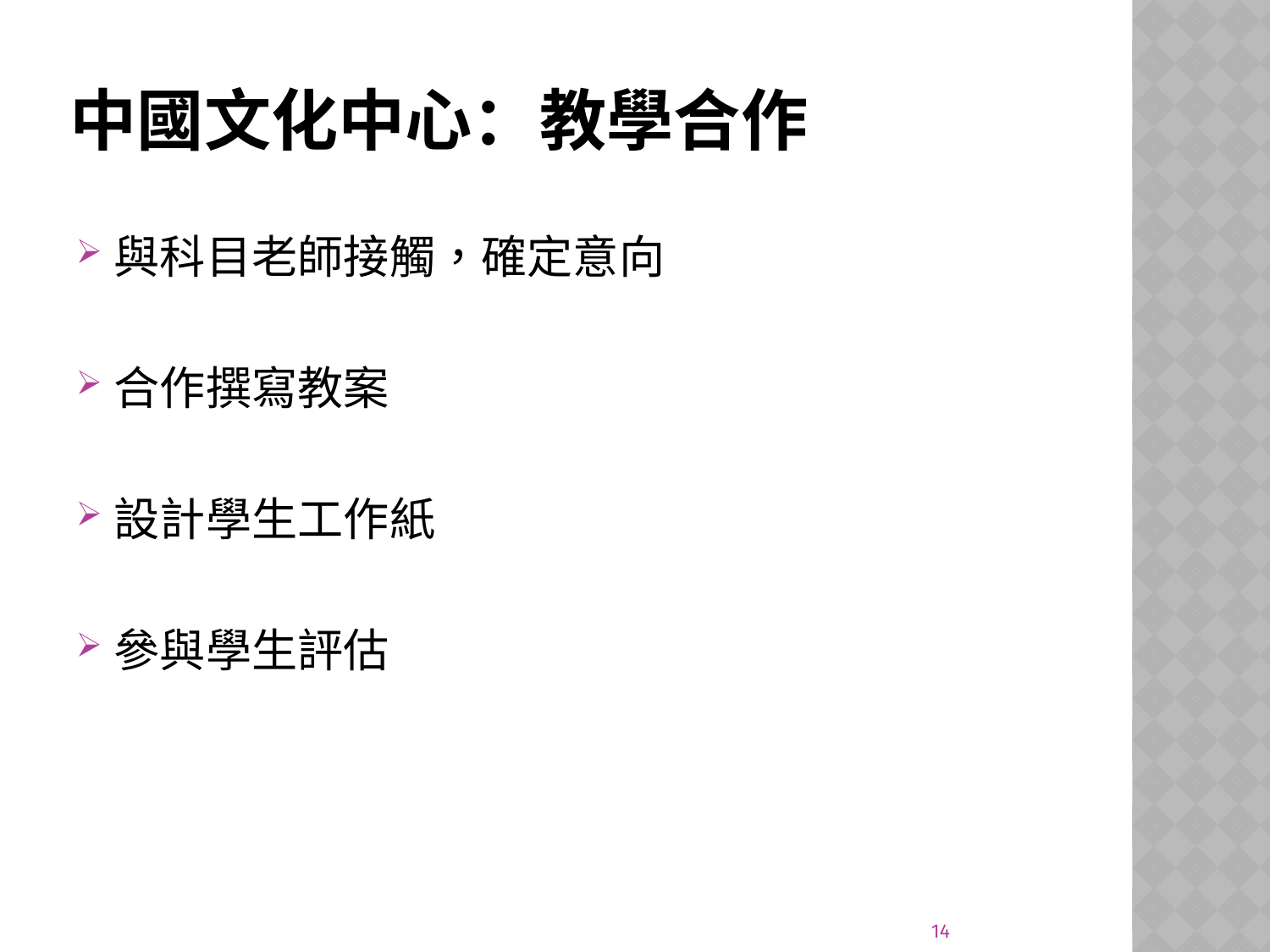

# 中國文化中心：教學合作
與科目老師接觸，確定意向

合作撰寫教案

設計學生工作紙

參與學生評估

14